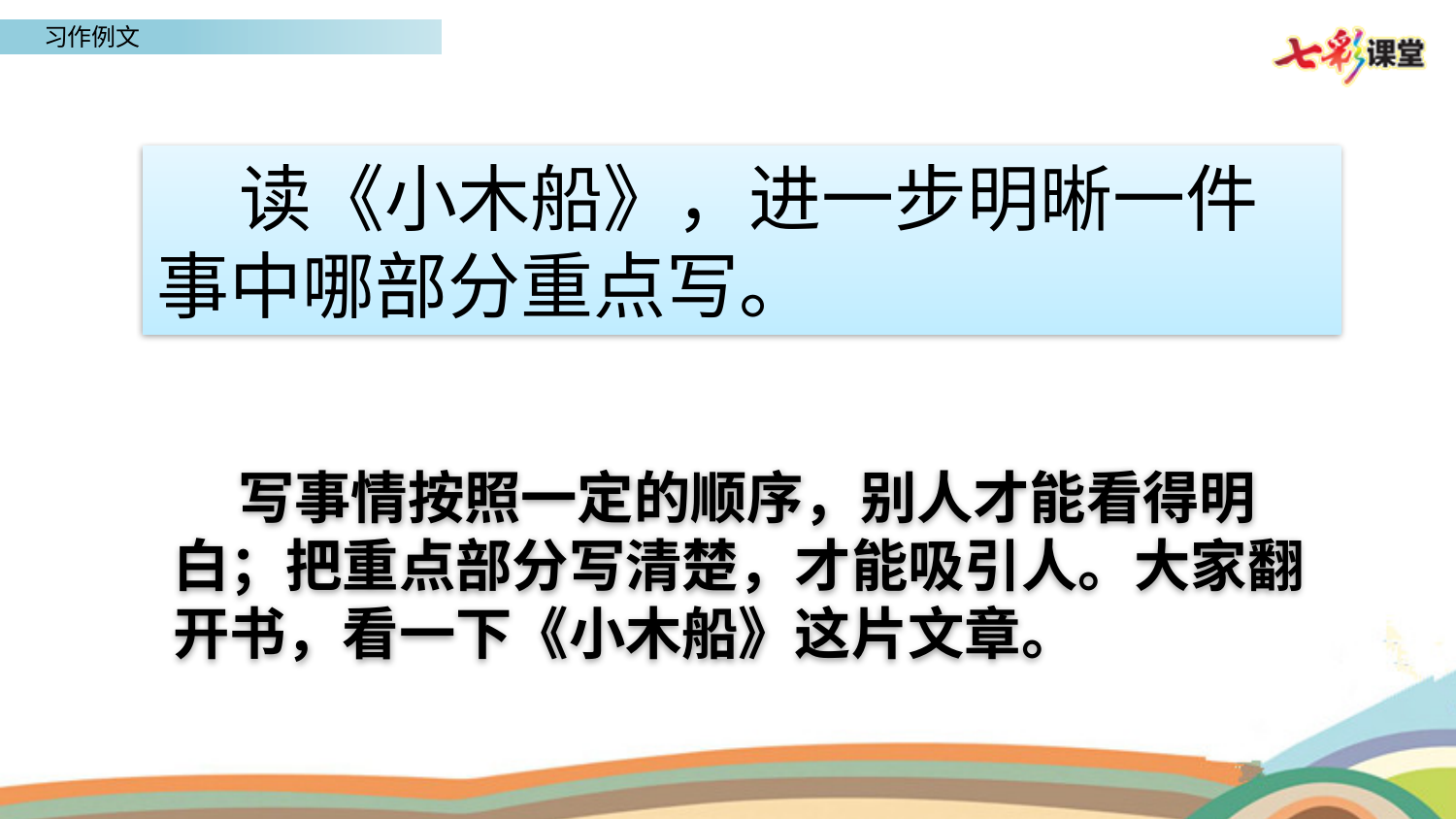

读《小木船》，进一步明晰一件事中哪部分重点写。
    写事情按照一定的顺序，别人才能看得明白；把重点部分写清楚，才能吸引人。大家翻开书，看一下《小木船》这片文章。